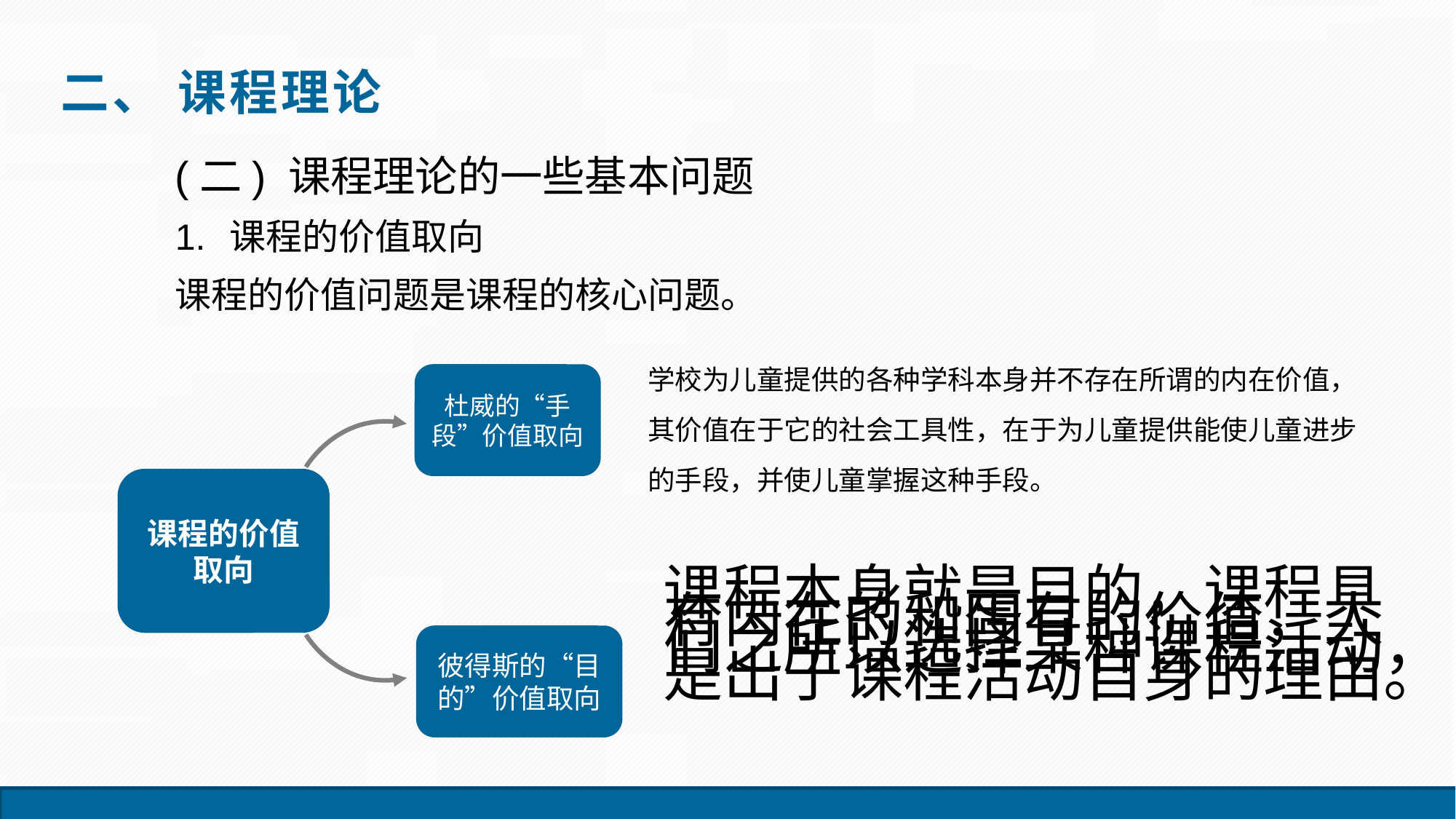

二、 课程理论
(二) 课程理论的一些基本问题
课程的价值取向
课程的价值问题是课程的核心问题。
学校为儿童提供的各种学科本身并不存在所谓的内在价值，其价值在于它的社会工具性，在于为儿童提供能使儿童进步的手段，并使儿童掌握这种手段。
杜威的“手段”价值取向

课程的价值取向
课程本身就是目的，课程具有内在的和固有的价值，人们之所以选择某种课程活动，是出于课程活动自身的理由。
彼得斯的“目的”价值取向